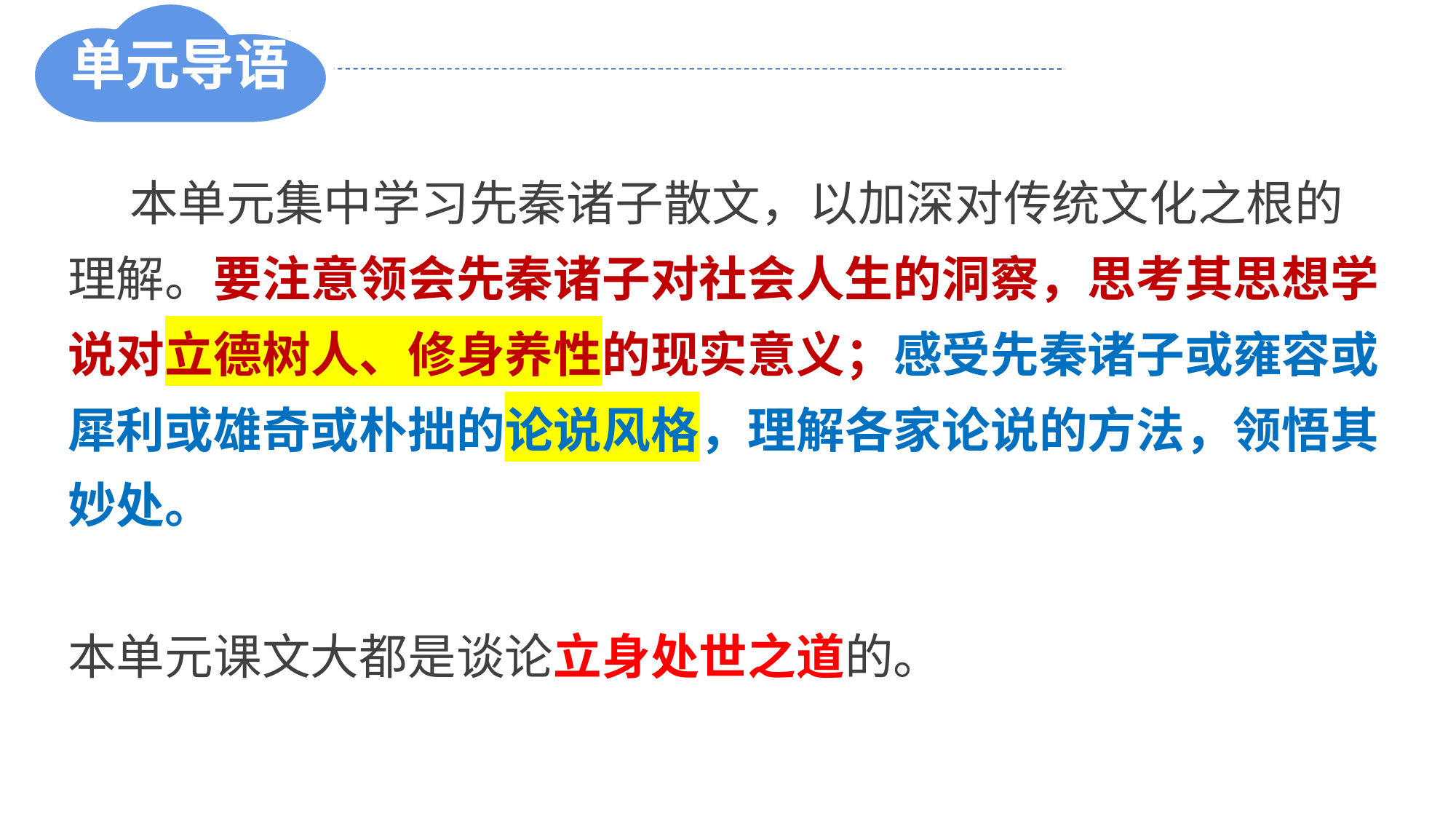

单元导语
     本单元集中学习先秦诸子散文，以加深对传统文化之根的理解。要注意领会先秦诸子对社会人生的洞察，思考其思想学说对立德树人、修身养性的现实意义；感受先秦诸子或雍容或犀利或雄奇或朴拙的论说风格，理解各家论说的方法，领悟其妙处。

本单元课文大都是谈论立身处世之道的。